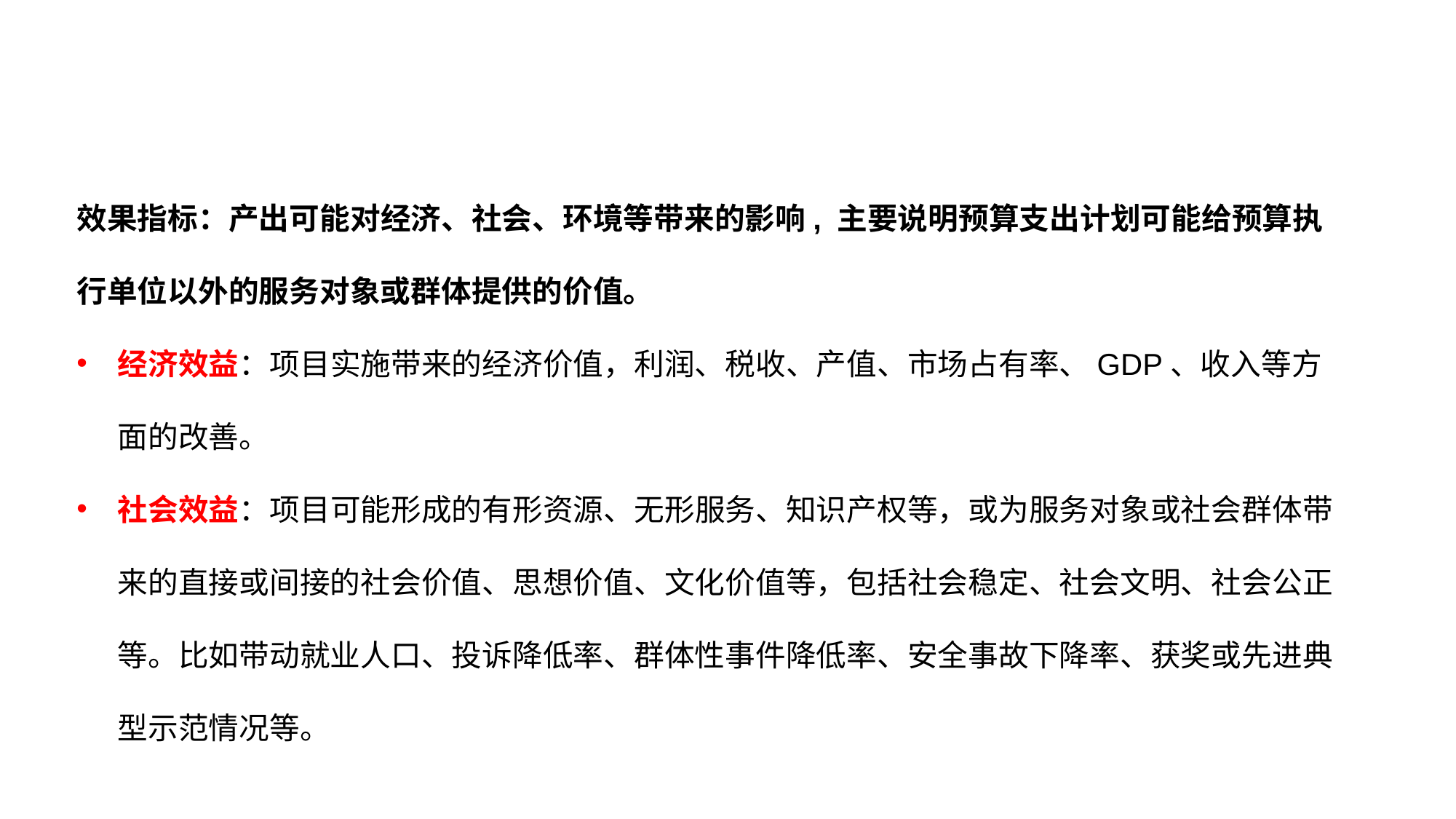

效果指标：产出可能对经济、社会、环境等带来的影响, 主要说明预算支出计划可能给预算执行单位以外的服务对象或群体提供的价值。
经济效益：项目实施带来的经济价值，利润、税收、产值、市场占有率、GDP、收入等方面的改善。
社会效益：项目可能形成的有形资源、无形服务、知识产权等，或为服务对象或社会群体带来的直接或间接的社会价值、思想价值、文化价值等，包括社会稳定、社会文明、社会公正等。比如带动就业人口、投诉降低率、群体性事件降低率、安全事故下降率、获奖或先进典型示范情况等。